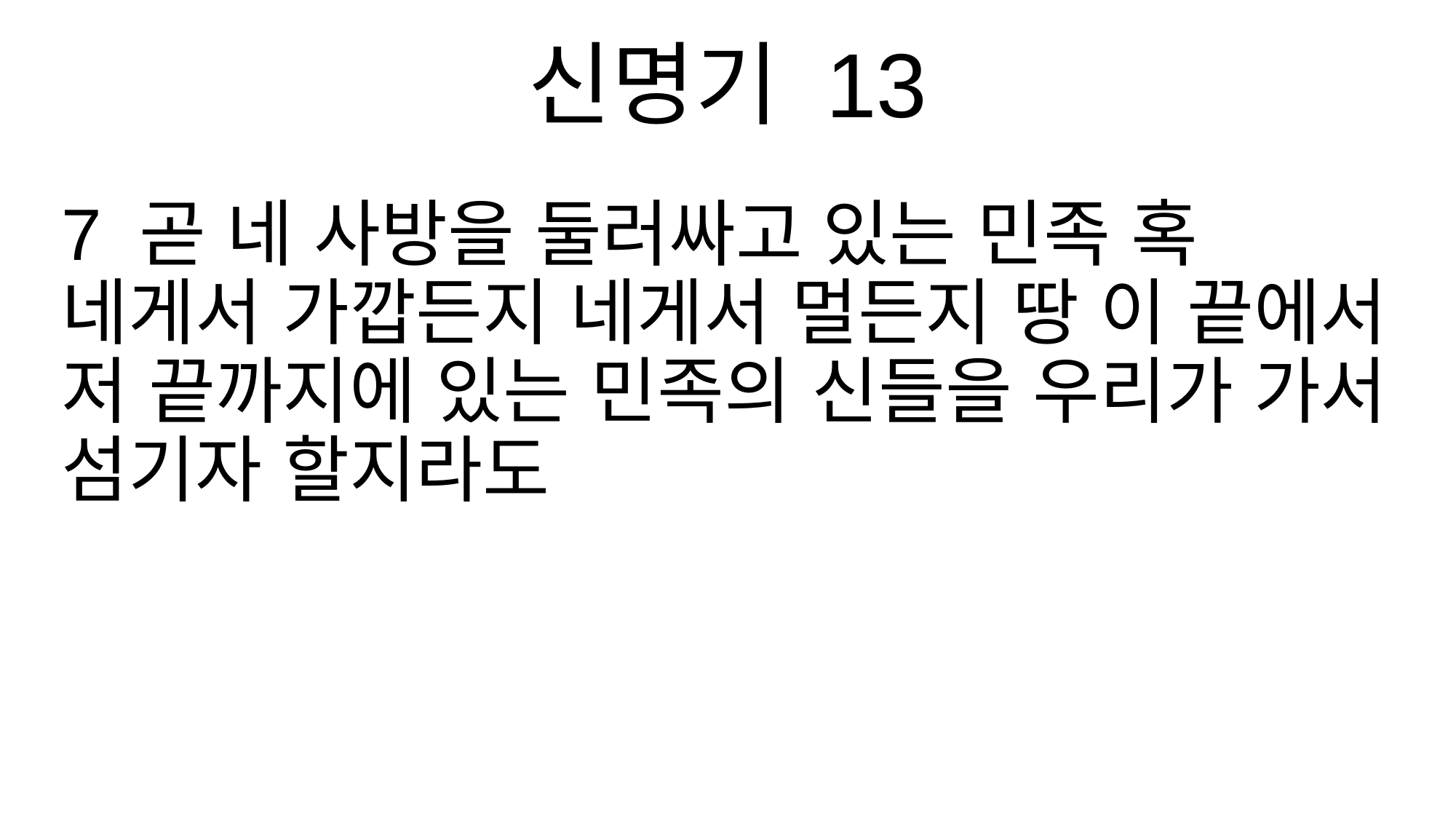

신명기 13
7 곧 네 사방을 둘러싸고 있는 민족 혹 네게서 가깝든지 네게서 멀든지 땅 이 끝에서 저 끝까지에 있는 민족의 신들을 우리가 가서 섬기자 할지라도